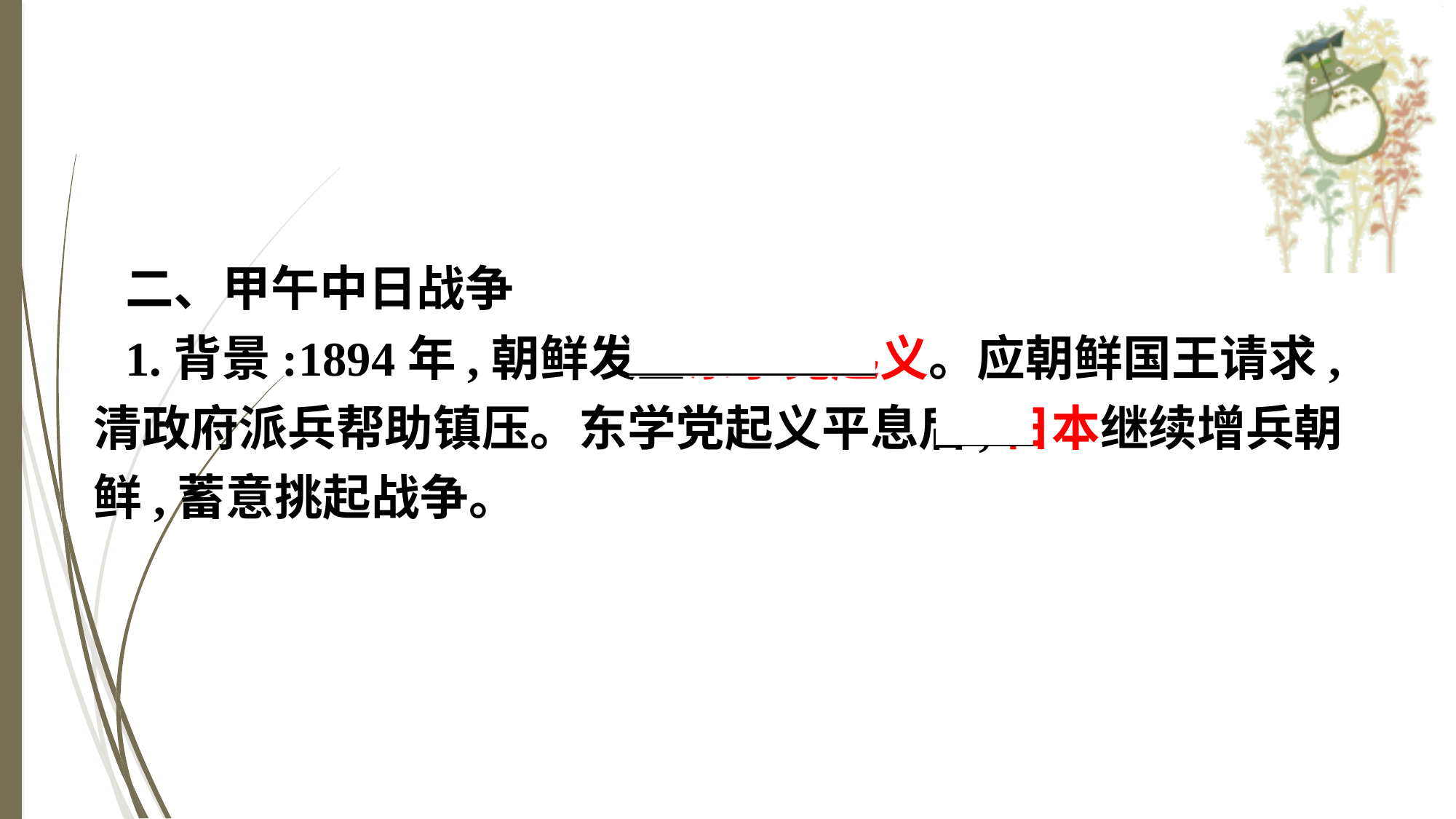

二、甲午中日战争
1.背景:1894年,朝鲜发生东学党起义。应朝鲜国王请求,清政府派兵帮助镇压。东学党起义平息后,日本继续增兵朝鲜,蓄意挑起战争。